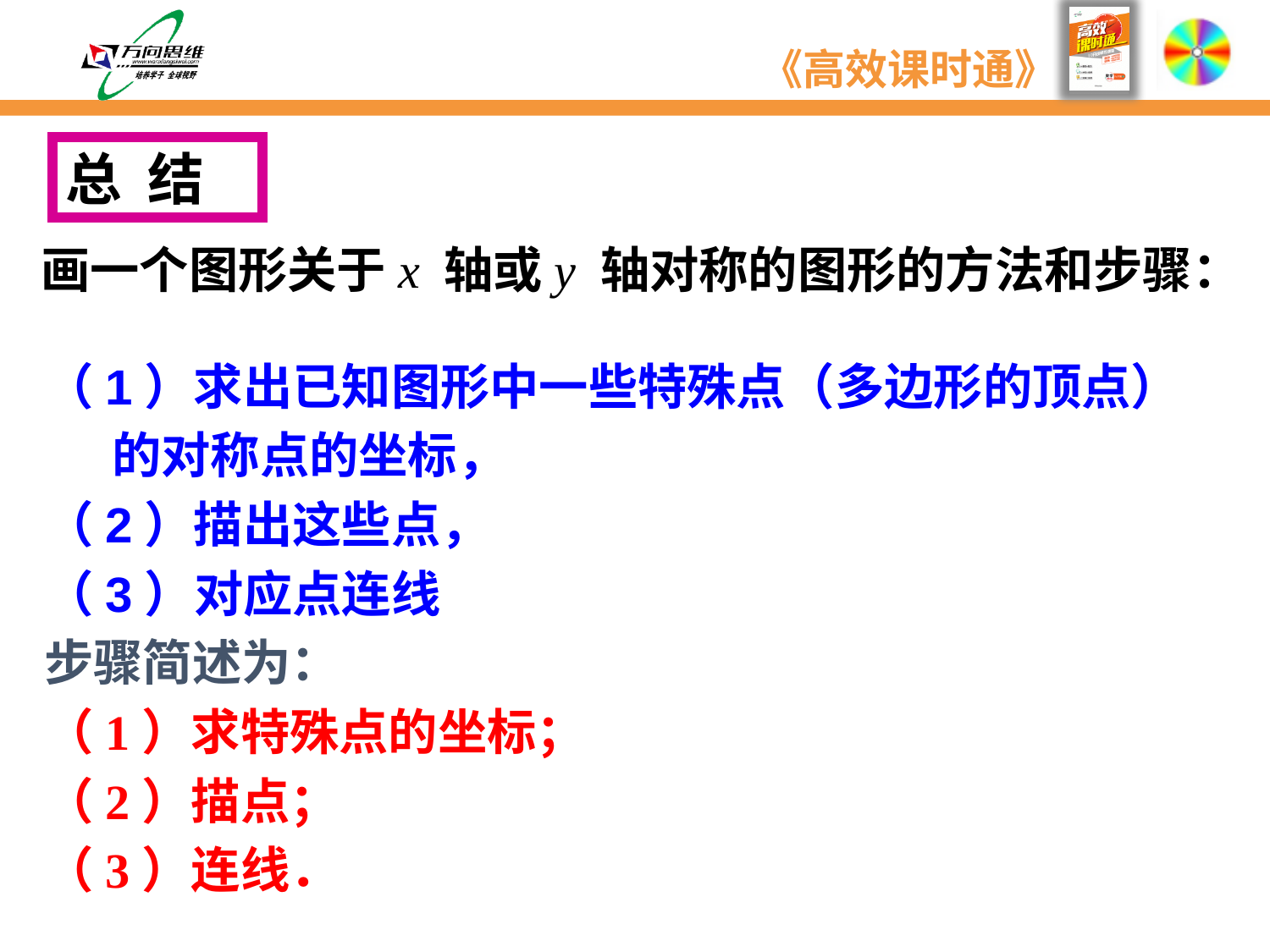

总  结
画一个图形关于x 轴或y 轴对称的图形的方法和步骤：
（1）求出已知图形中一些特殊点（多边形的顶点）
     的对称点的坐标，
（2）描出这些点，
（3）对应点连线
步骤简述为：
（1）求特殊点的坐标；
（2）描点；
（3）连线．